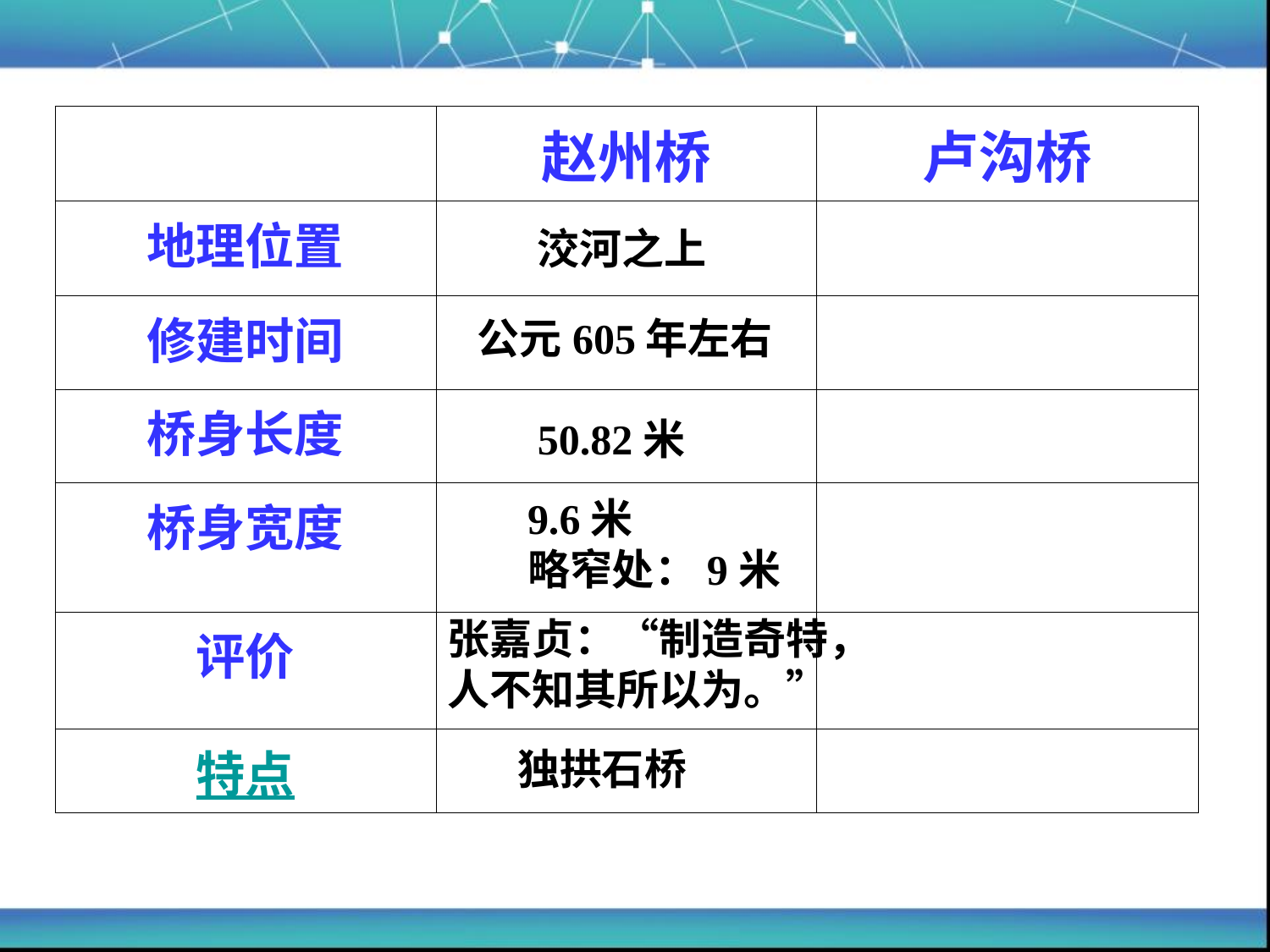

#
|  | 赵州桥 | 卢沟桥 |
| --- | --- | --- |
| 地理位置 |  |  |
| 修建时间 |  |  |
| 桥身长度 |  |  |
| 桥身宽度 |  |  |
| 评价 |  |  |
| 特点 |  |  |
洨河之上
公元605年左右
50.82米
9.6米
略窄处：9米
张嘉贞：“制造奇特，人不知其所以为。”

独拱石桥